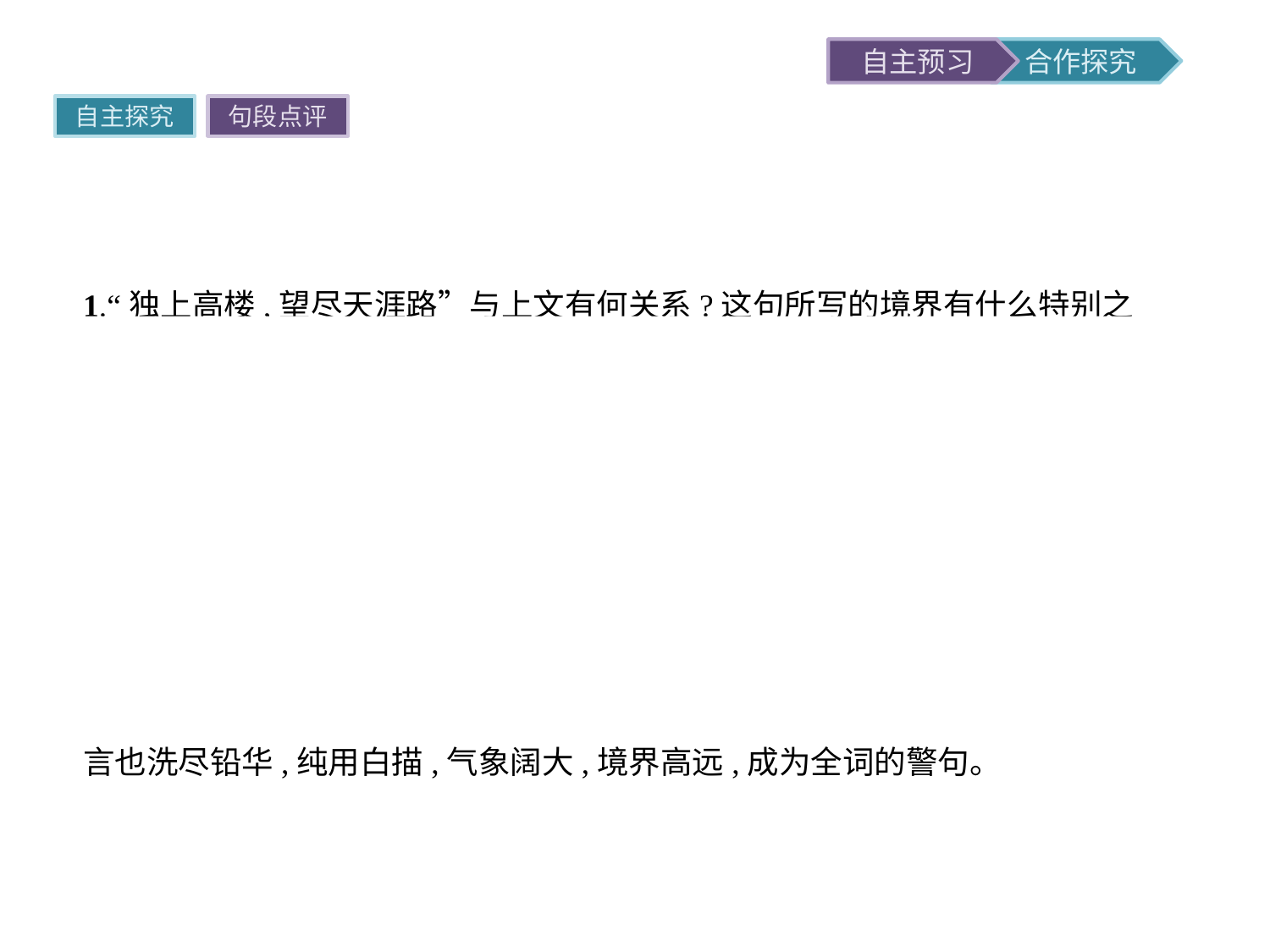

自主探究
句段点评
1.“独上高楼,望尽天涯路”与上文有何关系?这句所写的境界有什么特别之处?
提示:既然主人公有着浓郁的离愁别恨,就要想法排遣,于是,主人公便“独上高楼”。前面所写的只是忧伤低回之音,这里却出人意料地展现出一片无限寥廓的境界——“独上高楼,望尽天涯路”。有人说,这里固然有凭高望远的苍茫之感,也有不见所思的空虚怅惘,但这毫无窒碍的境界却又给了主人公一种精神上的满足,使其从狭小的帘幕庭院的忧伤愁闷转向对广远境界的骋望。所以,这几句尽管包含望而不见的伤离情绪,但感情是悲壮的,没有纤柔颓靡的气息;语言也洗尽铅华,纯用白描,气象阔大,境界高远,成为全词的警句。